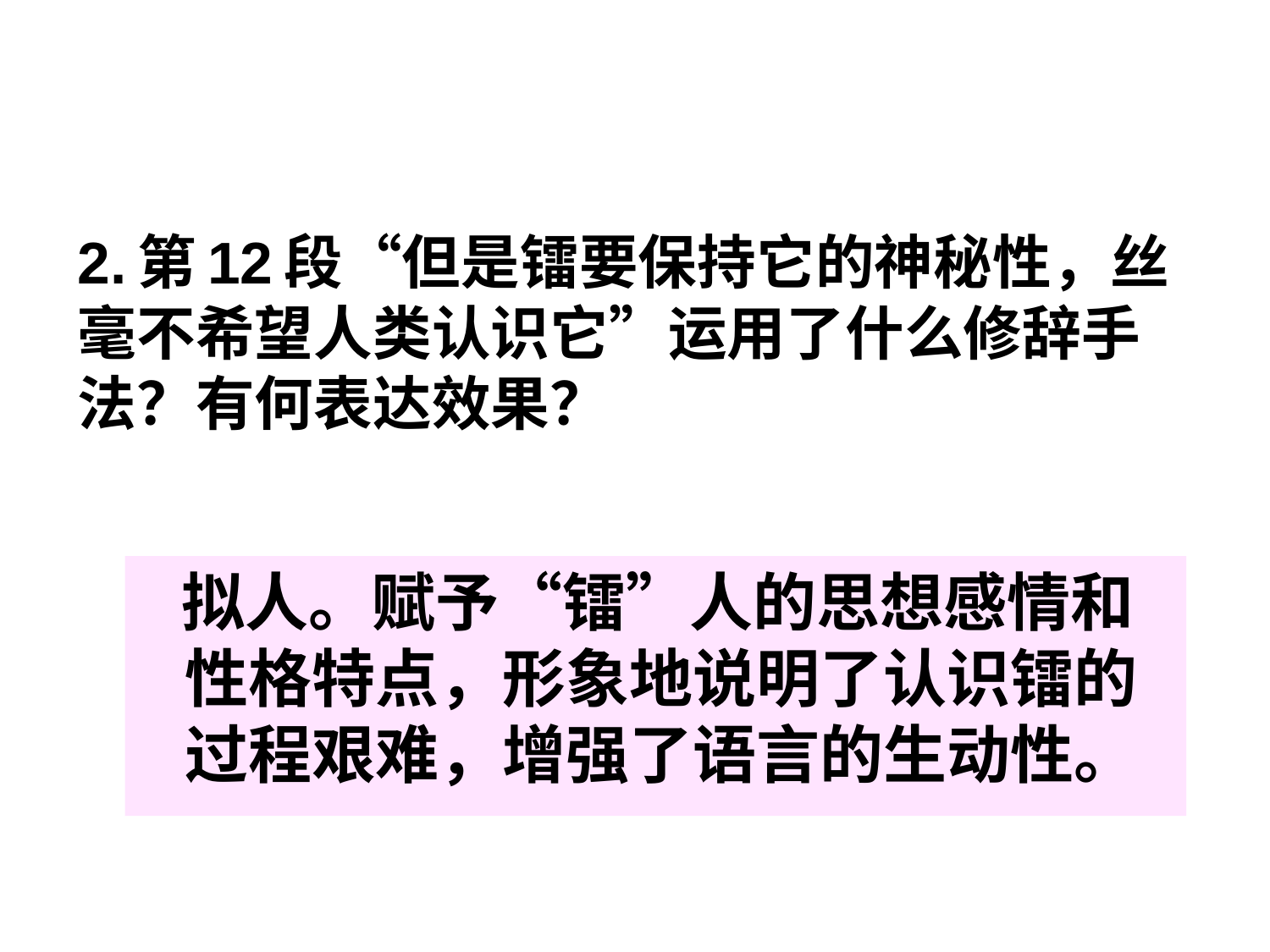

# 2.第12段“但是镭要保持它的神秘性，丝毫不希望人类认识它”运用了什么修辞手法？有何表达效果？
  拟人。赋予“镭”人的思想感情和性格特点，形象地说明了认识镭的过程艰难，增强了语言的生动性。